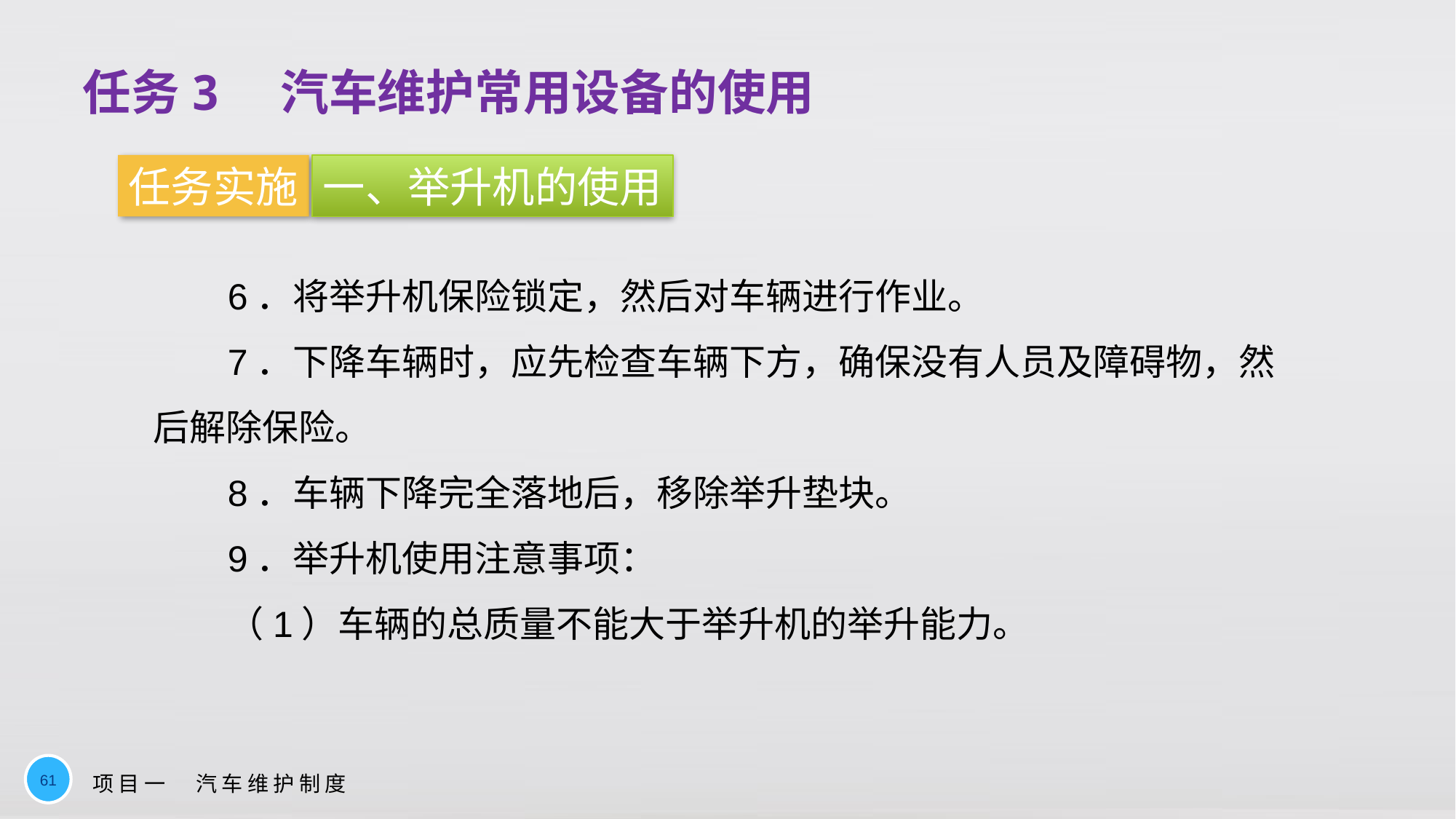

任务3　汽车维护常用设备的使用
任务实施
一、举升机的使用
6．将举升机保险锁定，然后对车辆进行作业。
7．下降车辆时，应先检查车辆下方，确保没有人员及障碍物，然后解除保险。
8．车辆下降完全落地后，移除举升垫块。
9．举升机使用注意事项：
（1）车辆的总质量不能大于举升机的举升能力。
61